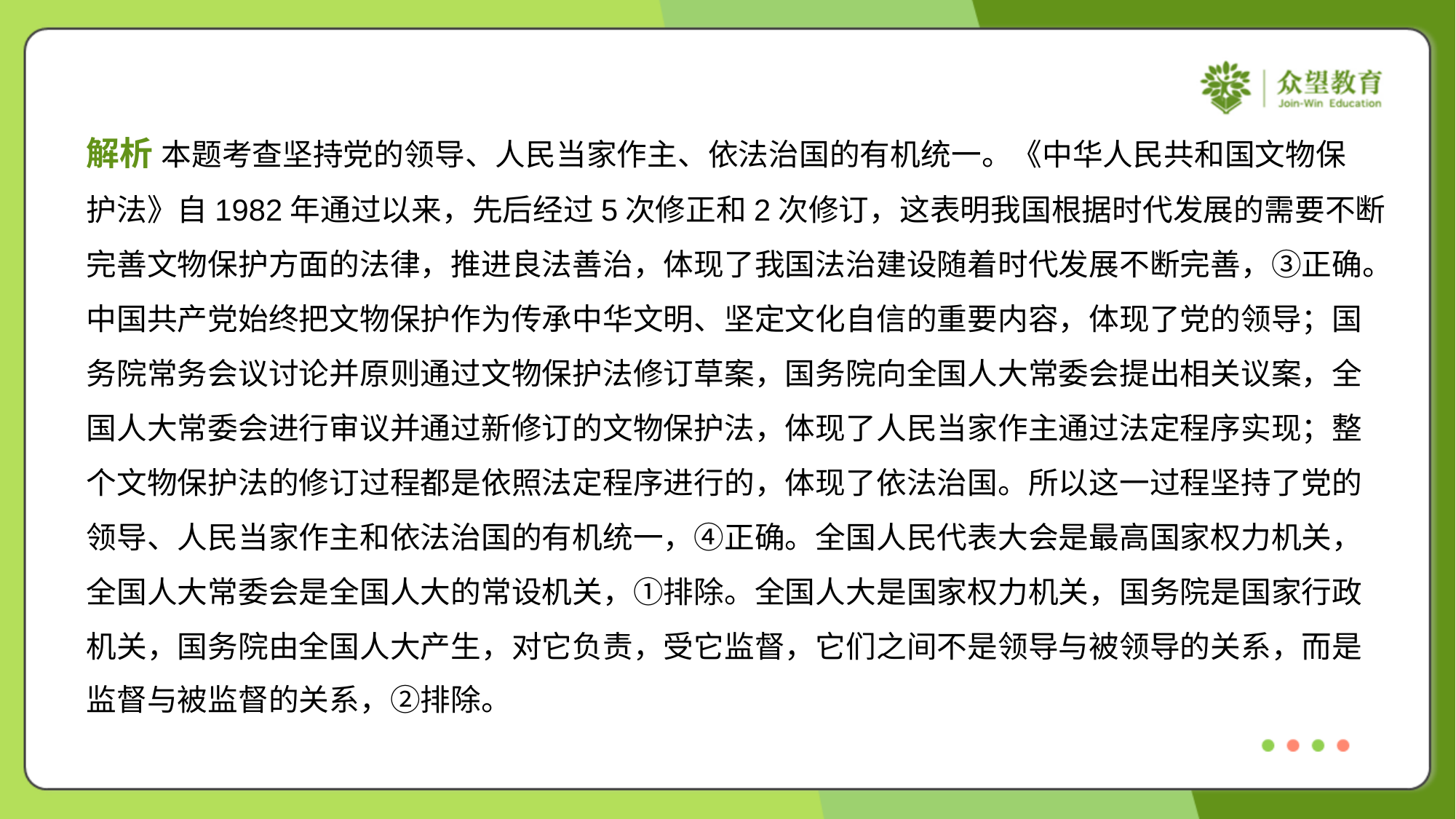

解析 本题考查坚持党的领导、人民当家作主、依法治国的有机统一。《中华人民共和国文物保
护法》自1982年通过以来，先后经过5次修正和2次修订，这表明我国根据时代发展的需要不断
完善文物保护方面的法律，推进良法善治，体现了我国法治建设随着时代发展不断完善，③正确。
中国共产党始终把文物保护作为传承中华文明、坚定文化自信的重要内容，体现了党的领导；国
务院常务会议讨论并原则通过文物保护法修订草案，国务院向全国人大常委会提出相关议案，全
国人大常委会进行审议并通过新修订的文物保护法，体现了人民当家作主通过法定程序实现；整
个文物保护法的修订过程都是依照法定程序进行的，体现了依法治国。所以这一过程坚持了党的
领导、人民当家作主和依法治国的有机统一，④正确。全国人民代表大会是最高国家权力机关，
全国人大常委会是全国人大的常设机关，①排除。全国人大是国家权力机关，国务院是国家行政
机关，国务院由全国人大产生，对它负责，受它监督，它们之间不是领导与被领导的关系，而是
监督与被监督的关系，②排除。